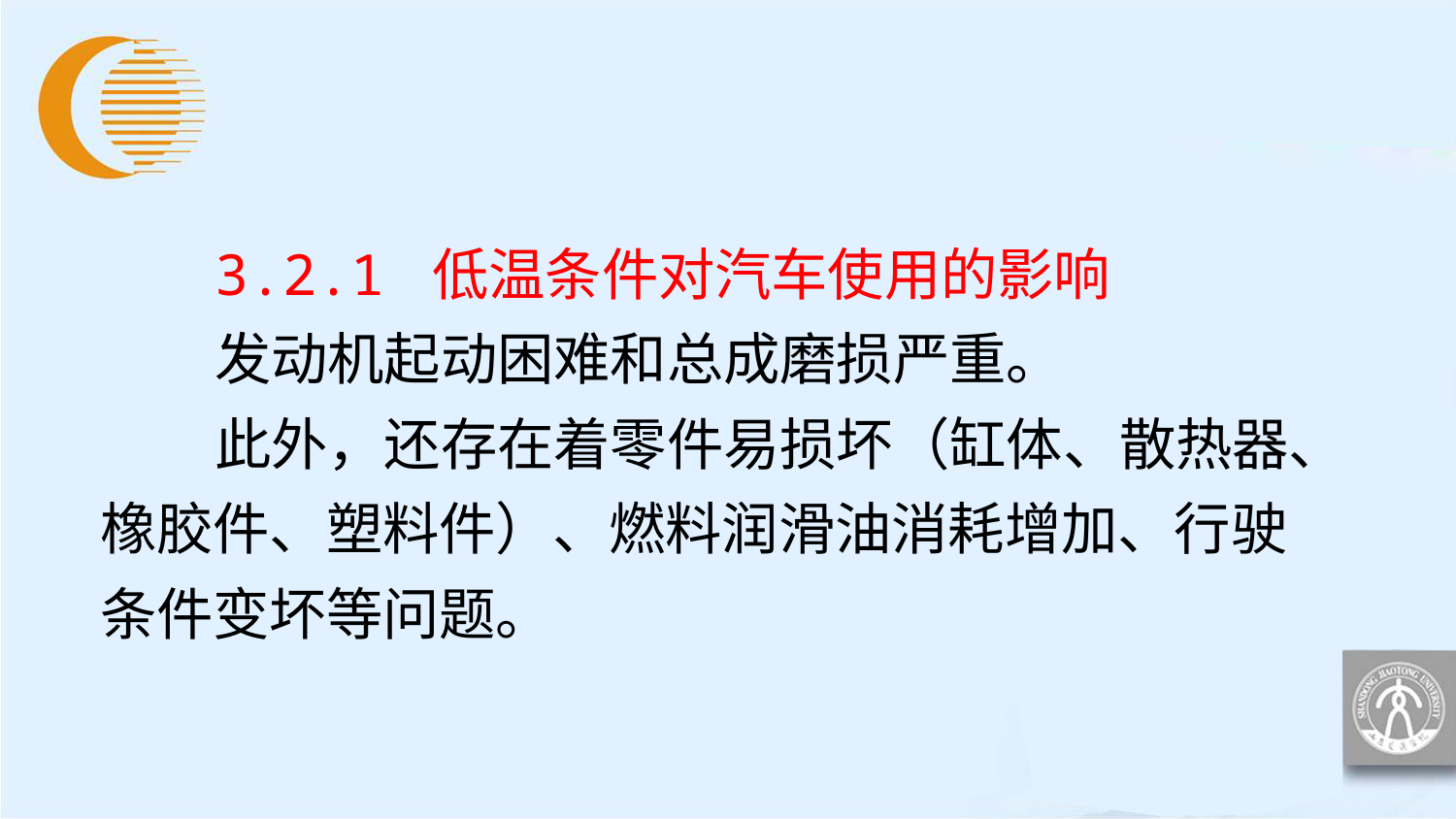

3.2.1 低温条件对汽车使用的影响
发动机起动困难和总成磨损严重。
此外，还存在着零件易损坏（缸体、散热器、橡胶件、塑料件）、燃料润滑油消耗增加、行驶条件变坏等问题。